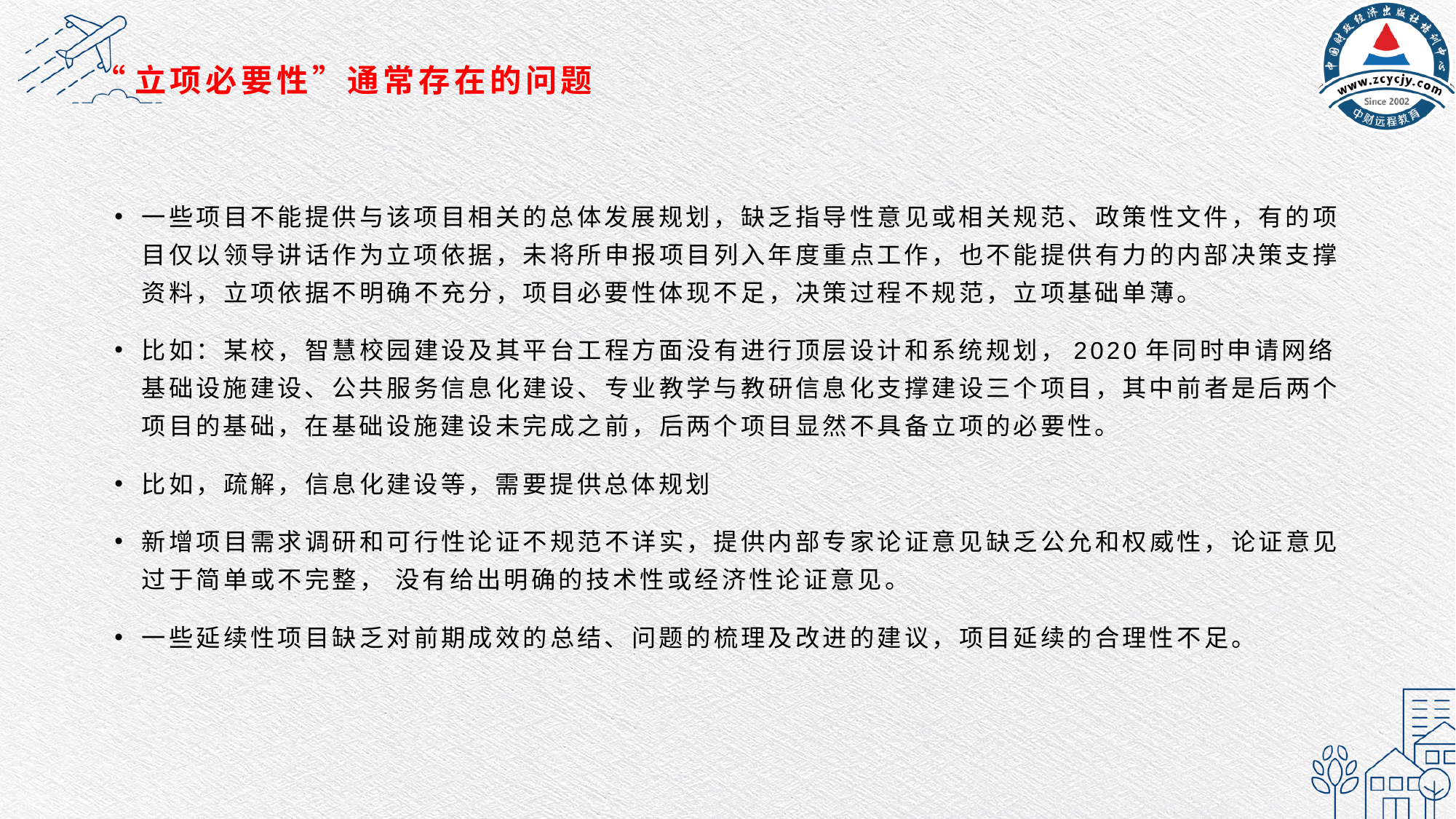

# “立项必要性”通常存在的问题
一些项目不能提供与该项目相关的总体发展规划，缺乏指导性意见或相关规范、政策性文件，有的项目仅以领导讲话作为立项依据，未将所申报项目列入年度重点工作，也不能提供有力的内部决策支撑资料，立项依据不明确不充分，项目必要性体现不足，决策过程不规范，立项基础单薄。
比如：某校，智慧校园建设及其平台工程方面没有进行顶层设计和系统规划，2020年同时申请网络基础设施建设、公共服务信息化建设、专业教学与教研信息化支撑建设三个项目，其中前者是后两个项目的基础，在基础设施建设未完成之前，后两个项目显然不具备立项的必要性。
比如，疏解，信息化建设等，需要提供总体规划
新增项目需求调研和可行性论证不规范不详实，提供内部专家论证意见缺乏公允和权威性，论证意见过于简单或不完整， 没有给出明确的技术性或经济性论证意见。
一些延续性项目缺乏对前期成效的总结、问题的梳理及改进的建议，项目延续的合理性不足。